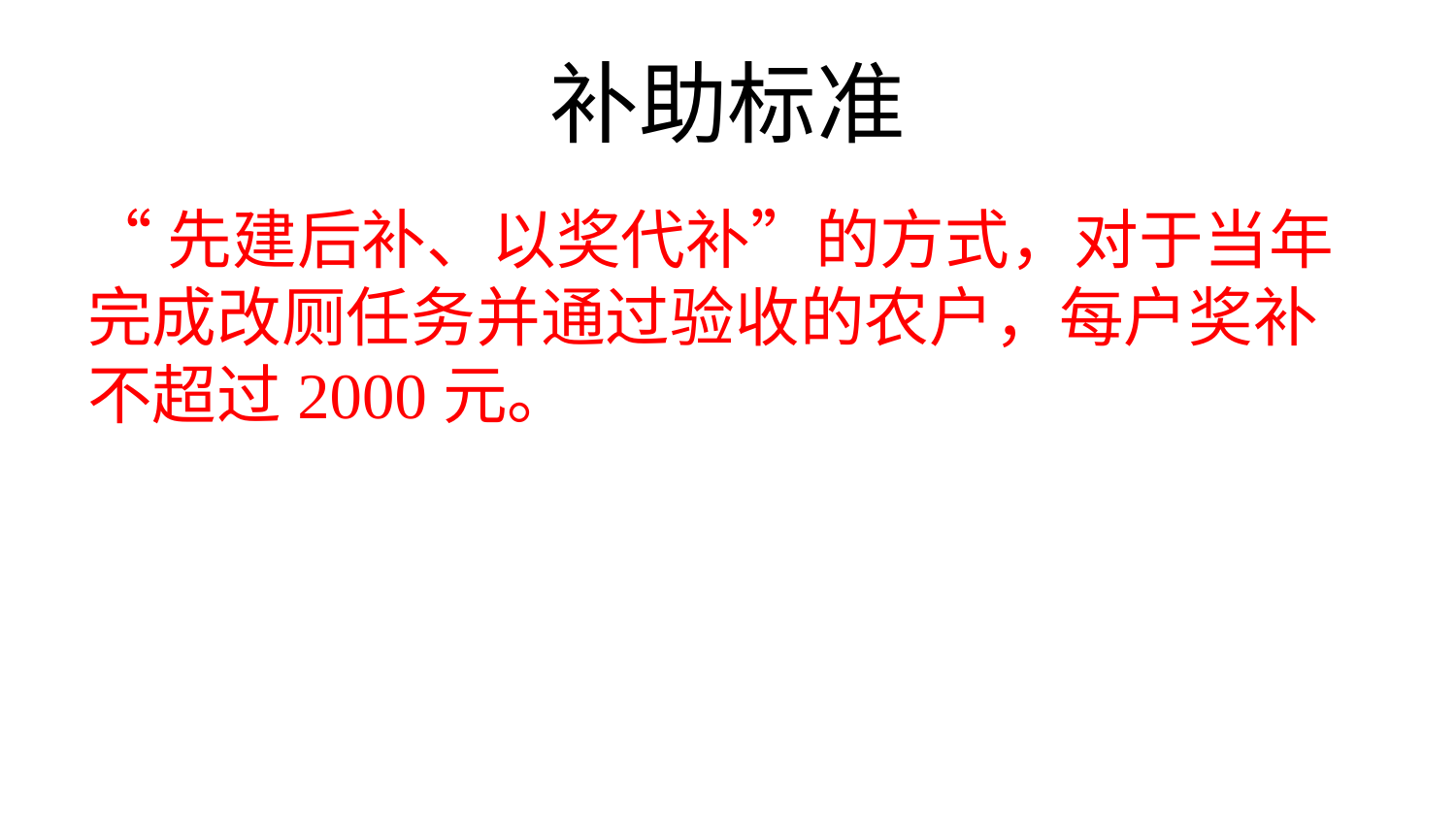

# 补助标准
“先建后补、以奖代补”的方式，对于当年完成改厕任务并通过验收的农户，每户奖补不超过2000元。